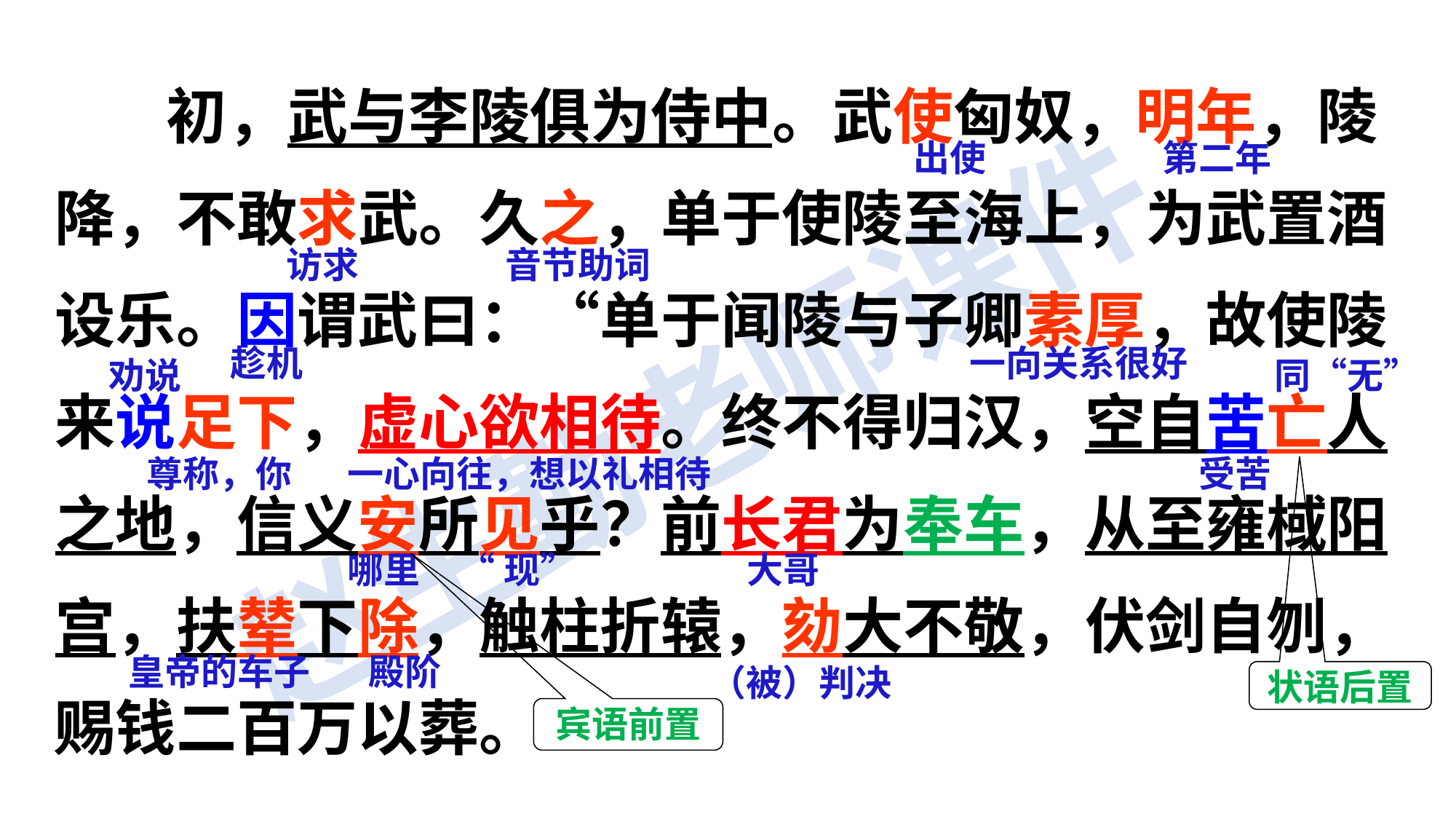

初，武与李陵俱为侍中。武使匈奴，明年，陵降，不敢求武。久之，单于使陵至海上，为武置酒设乐。因谓武曰：“单于闻陵与子卿素厚，故使陵来说足下，虚心欲相待。终不得归汉，空自苦亡人之地，信义安所见乎？前长君为奉车，从至雍棫阳宫，扶辇下除，触柱折辕，劾大不敬，伏剑自刎，赐钱二百万以葬。
出使
第二年
访求
音节助词
趁机
一向关系很好
劝说
同“无”
尊称，你
一心向往，想以礼相待
受苦
哪里
“现”
大哥
皇帝的车子
殿阶
（被）判决
状语后置
宾语前置